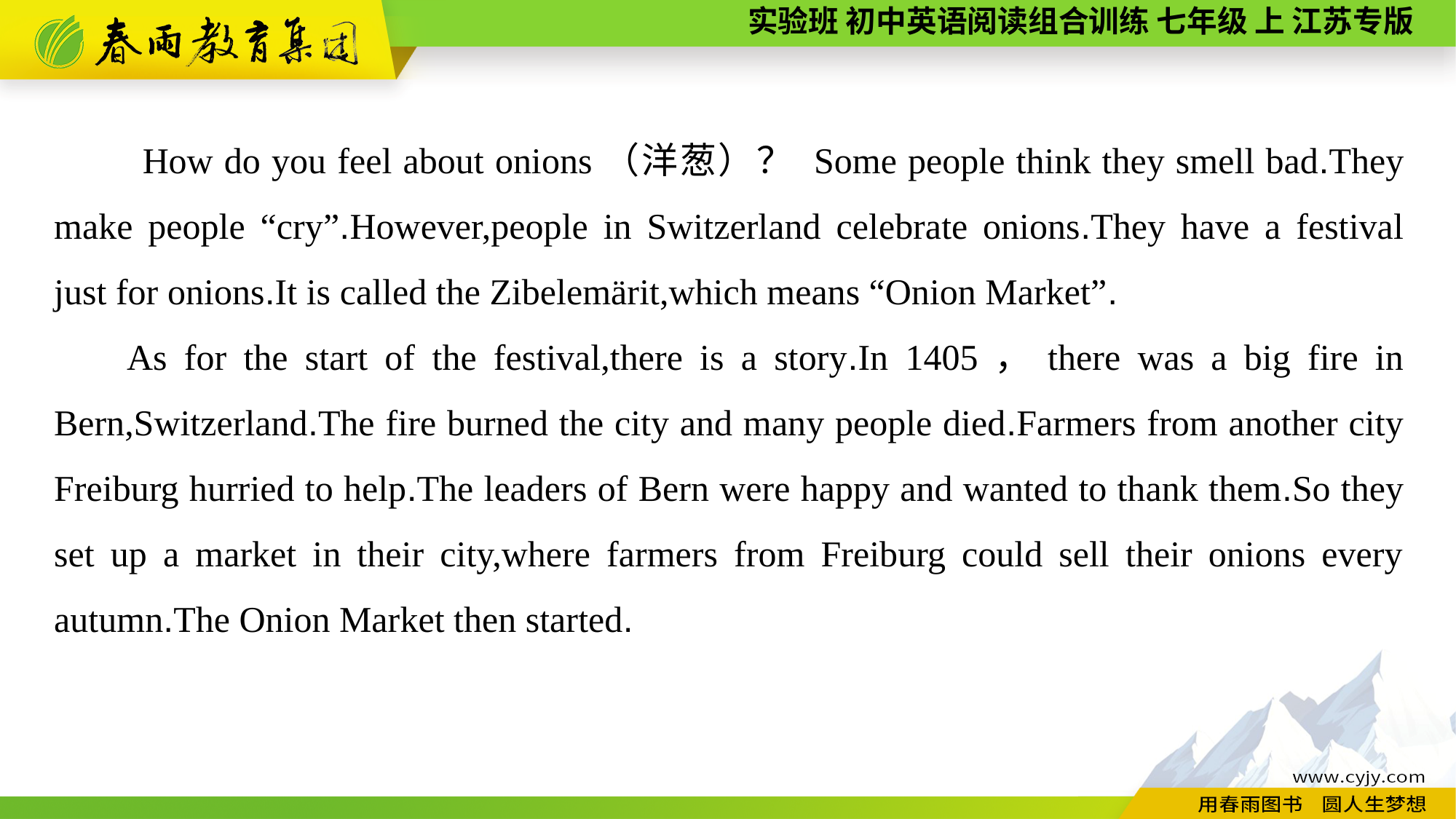

How do you feel about onions（洋葱）？ Some people think they smell bad.They make people “cry”.However,people in Switzerland celebrate onions.They have a festival just for onions.It is called the Zibelemärit,which means “Onion Market”.
As for the start of the festival,there is a story.In 1405，there was a big fire in Bern,Switzerland.The fire burned the city and many people died.Farmers from another city Freiburg hurried to help.The leaders of Bern were happy and wanted to thank them.So they set up a market in their city,where farmers from Freiburg could sell their onions every autumn.The Onion Market then started.